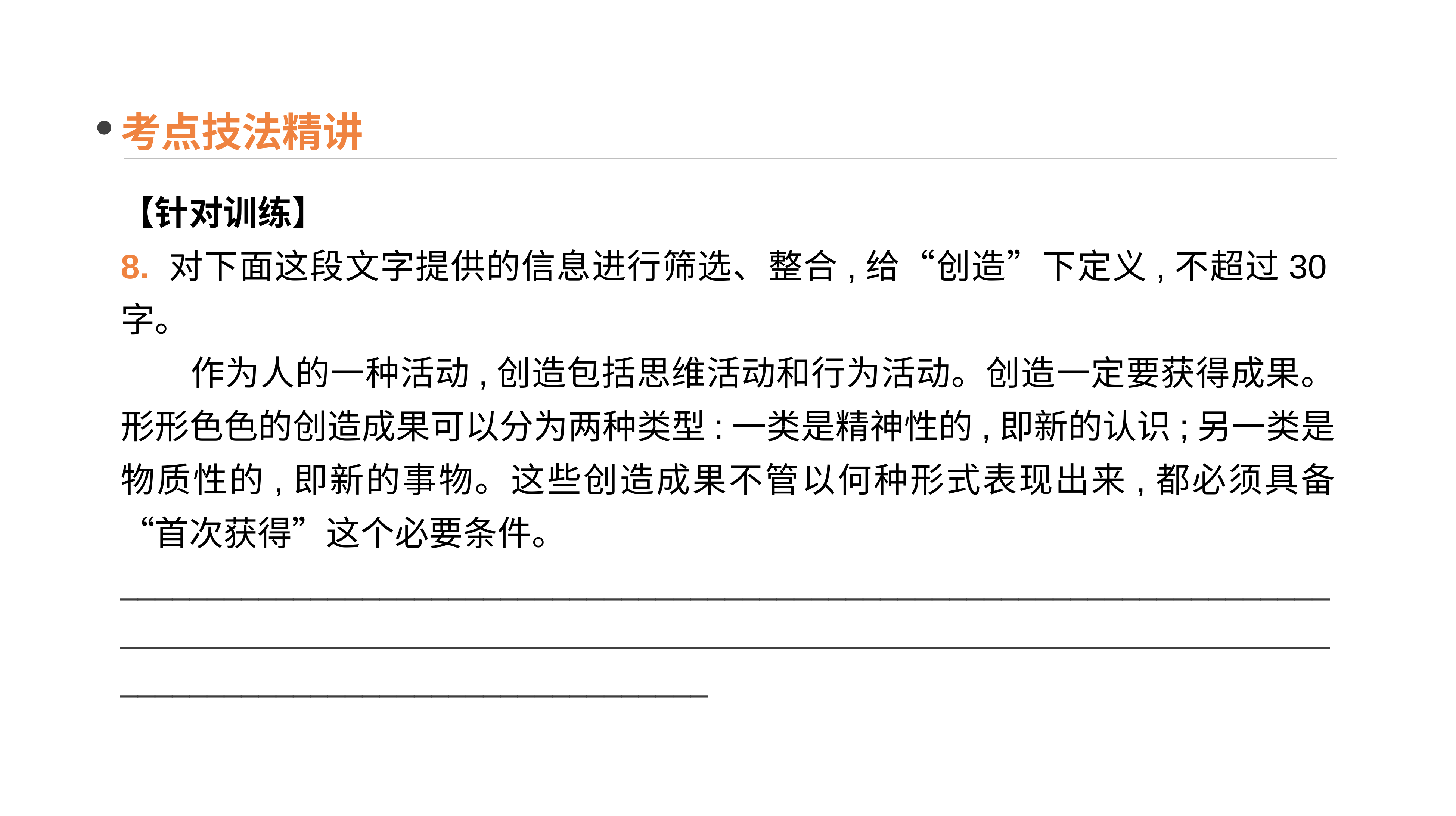

考点技法精讲

【针对训练】
8. 对下面这段文字提供的信息进行筛选、整合,给“创造”下定义,不超过30字。
　　作为人的一种活动,创造包括思维活动和行为活动。创造一定要获得成果。形形色色的创造成果可以分为两种类型:一类是精神性的,即新的认识;另一类是物质性的,即新的事物。这些创造成果不管以何种形式表现出来,都必须具备“首次获得”这个必要条件。
______________________________________________________________________________________________________________________________________________________________________________